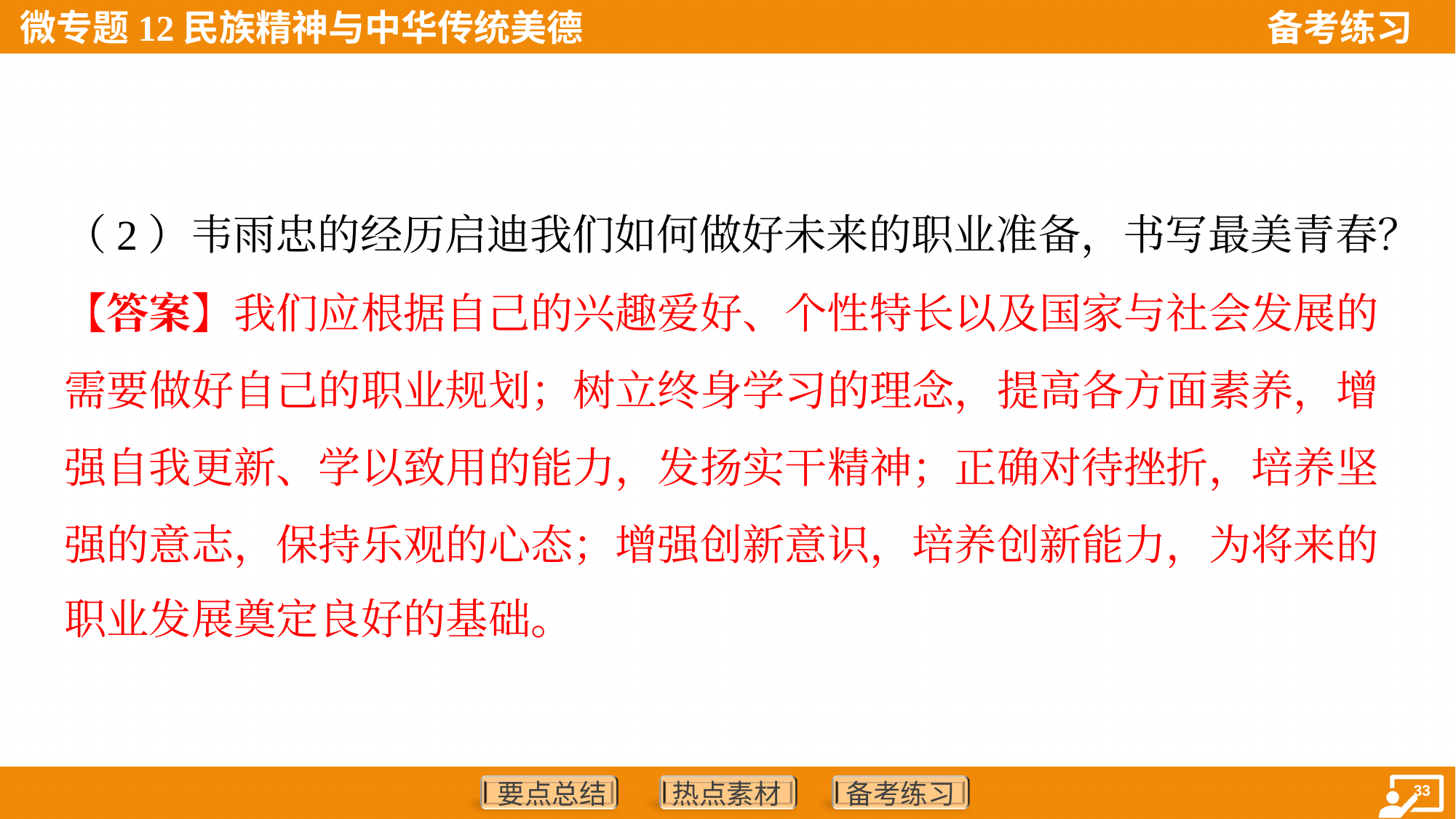

（2）韦雨忠的经历启迪我们如何做好未来的职业准备，书写最美青春？
【答案】我们应根据自己的兴趣爱好、个性特长以及国家与社会发展的
需要做好自己的职业规划；树立终身学习的理念，提高各方面素养，增
强自我更新、学以致用的能力，发扬实干精神；正确对待挫折，培养坚
强的意志，保持乐观的心态；增强创新意识，培养创新能力，为将来的
职业发展奠定良好的基础。